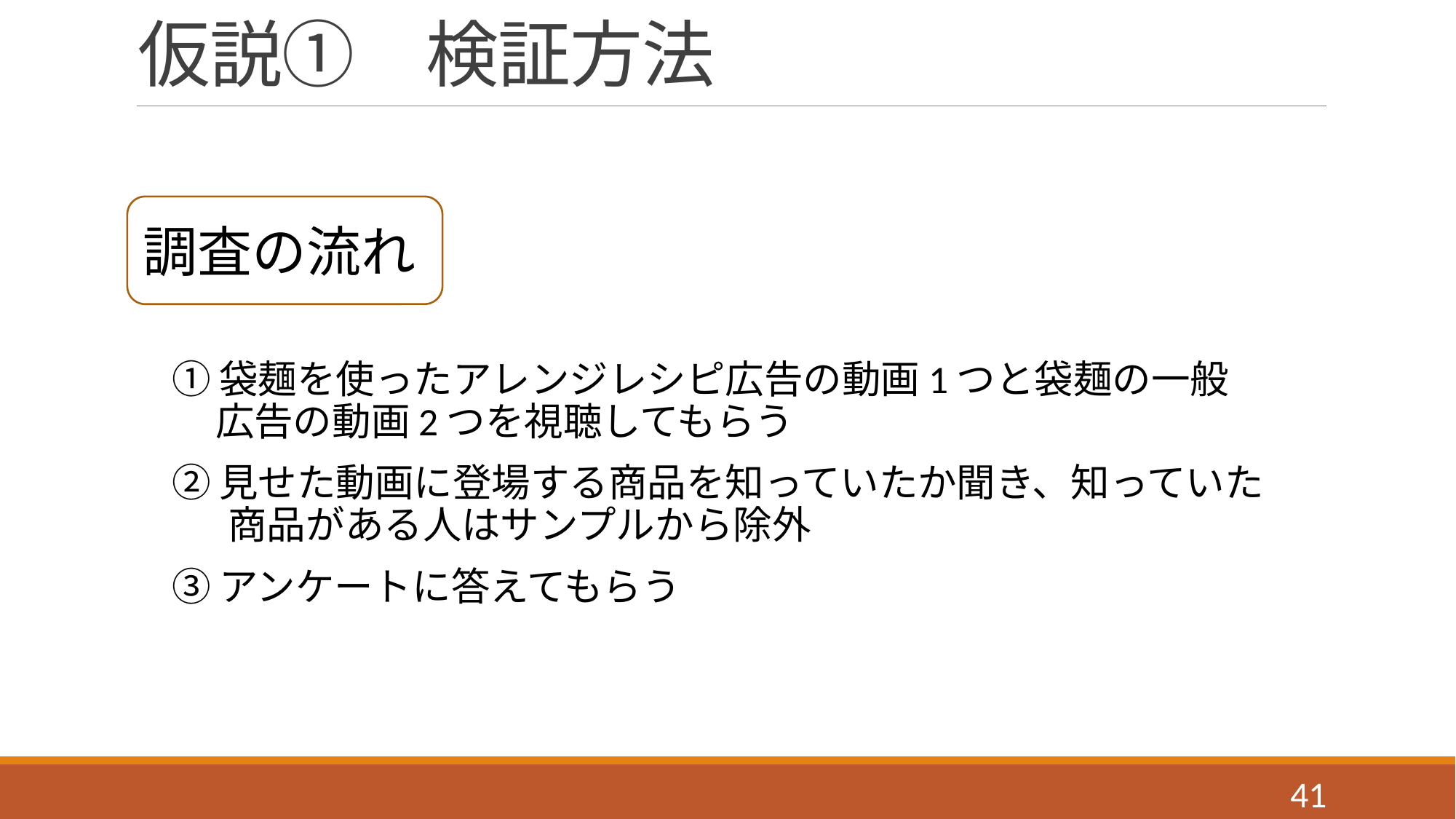

# 仮説①　検証方法
調査の流れ
①袋麺を使ったアレンジレシピ広告の動画1つと袋麺の一般
     広告の動画2つを視聴してもらう
②見せた動画に登場する商品を知っていたか聞き、知っていた
　  商品がある人はサンプルから除外
③アンケートに答えてもらう
41